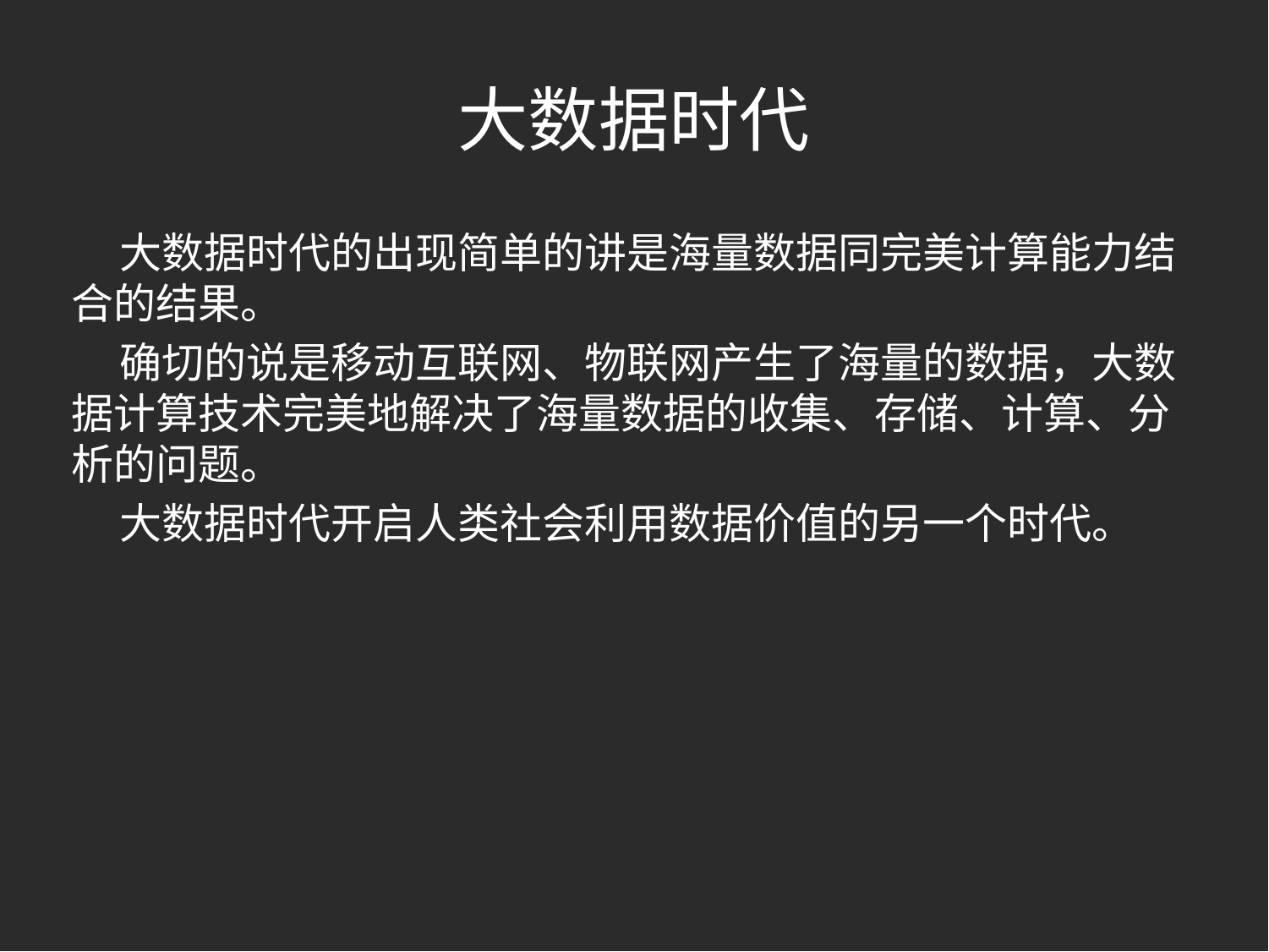

# 大数据时代
    大数据时代的出现简单的讲是海量数据同完美计算能力结合的结果。
    确切的说是移动互联网、物联网产生了海量的数据，大数据计算技术完美地解决了海量数据的收集、存储、计算、分析的问题。
    大数据时代开启人类社会利用数据价值的另一个时代。